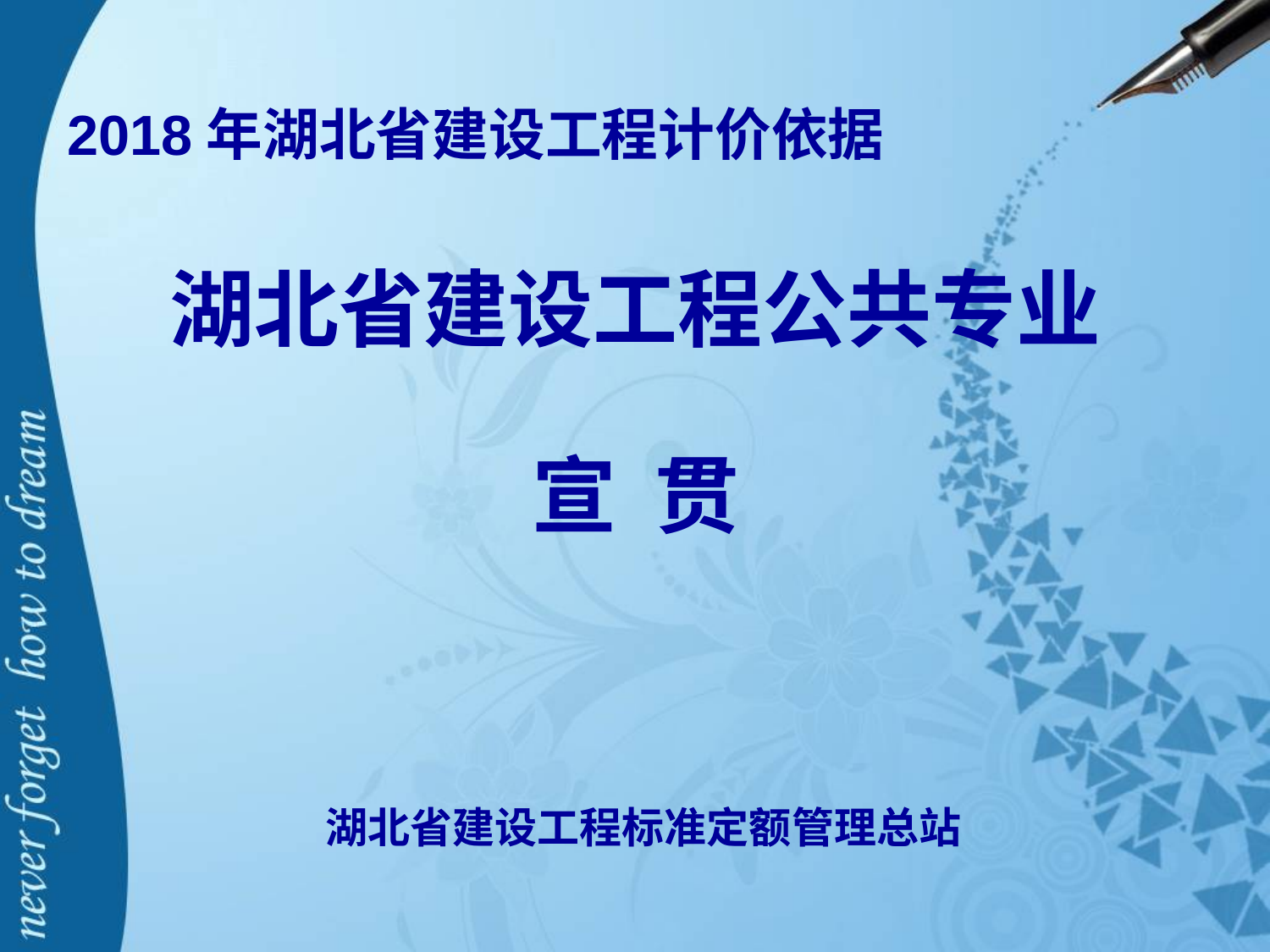

2018年湖北省建设工程计价依据
# 湖北省建设工程公共专业 宣  贯
湖北省建设工程标准定额管理总站